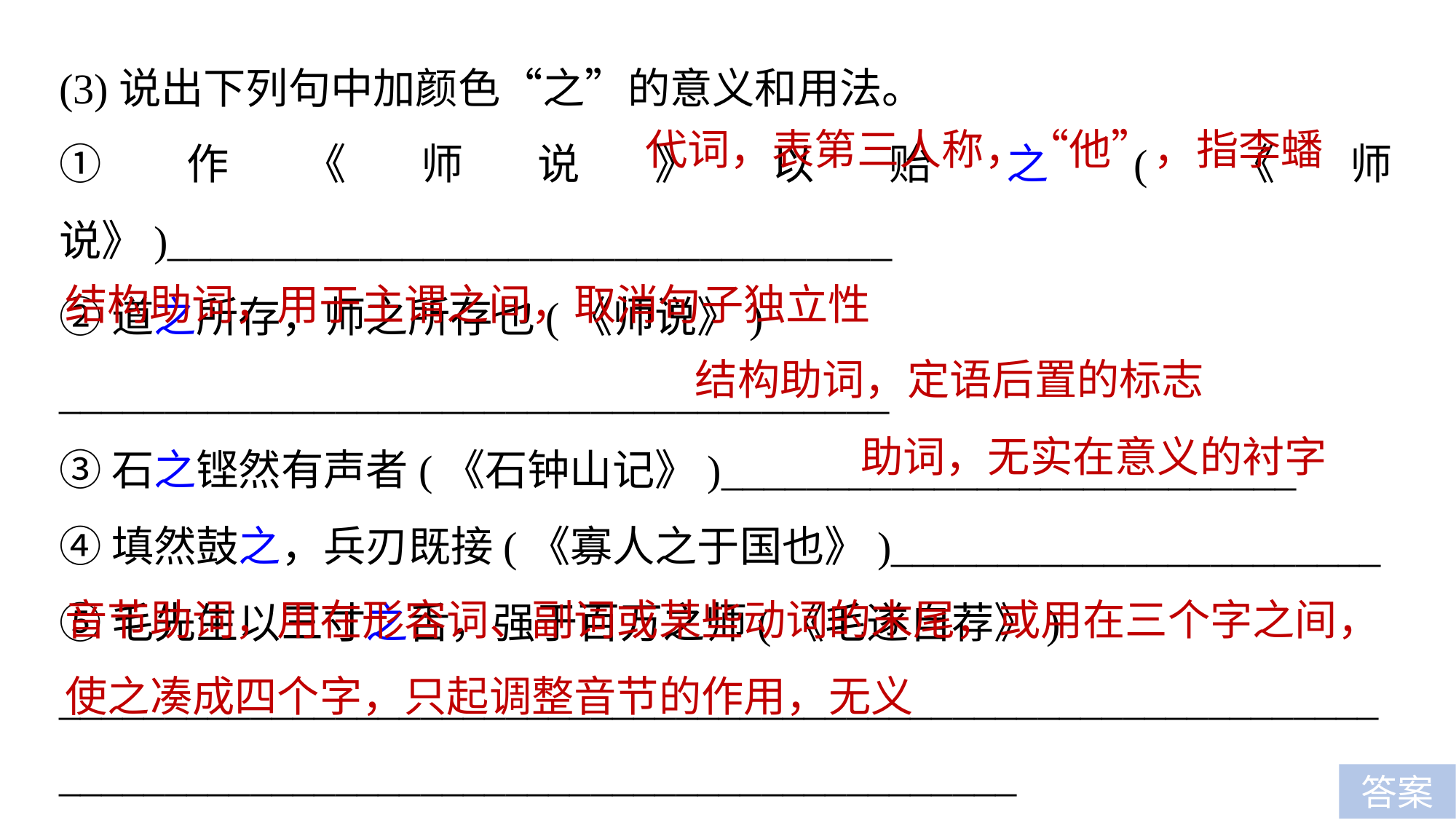

(3)说出下列句中加颜色“之”的意义和用法。
①作《师说》以贻之(《师说》)__________________________________
②道之所存，师之所存也(《师说》)
_______________________________________
③石之铿然有声者(《石钟山记》)___________________________
④填然鼓之，兵刃既接(《寡人之于国也》)_______________________
⑤毛先生以三寸之舌，强于百万之师(《毛遂自荐》)
___________________________________________________________________________________________________________
代词，表第三人称，“他”，指李蟠
结构助词，用于主谓之间，取消句子独立性
结构助词，定语后置的标志
助词，无实在意义的衬字
音节助词，用在形容词、副词或某些动词的末尾，或用在三个字之间，使之凑成四个字，只起调整音节的作用，无义
答案